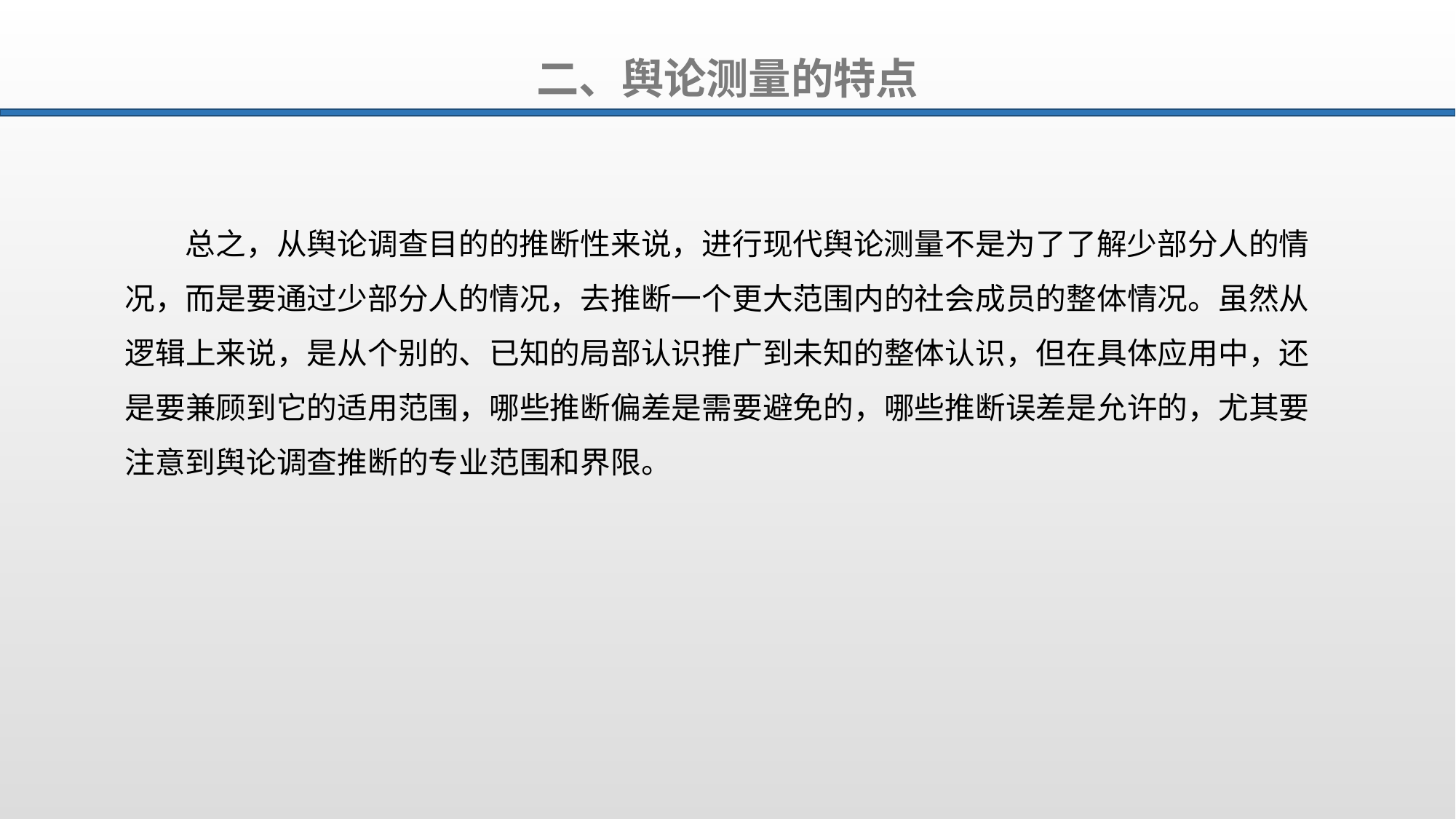

二、舆论测量的特点

总之，从舆论调查目的的推断性来说，进行现代舆论测量不是为了了解少部分人的情况，而是要通过少部分人的情况，去推断一个更大范围内的社会成员的整体情况。虽然从逻辑上来说，是从个别的、已知的局部认识推广到未知的整体认识，但在具体应用中，还是要兼顾到它的适用范围，哪些推断偏差是需要避免的，哪些推断误差是允许的，尤其要注意到舆论调查推断的专业范围和界限。